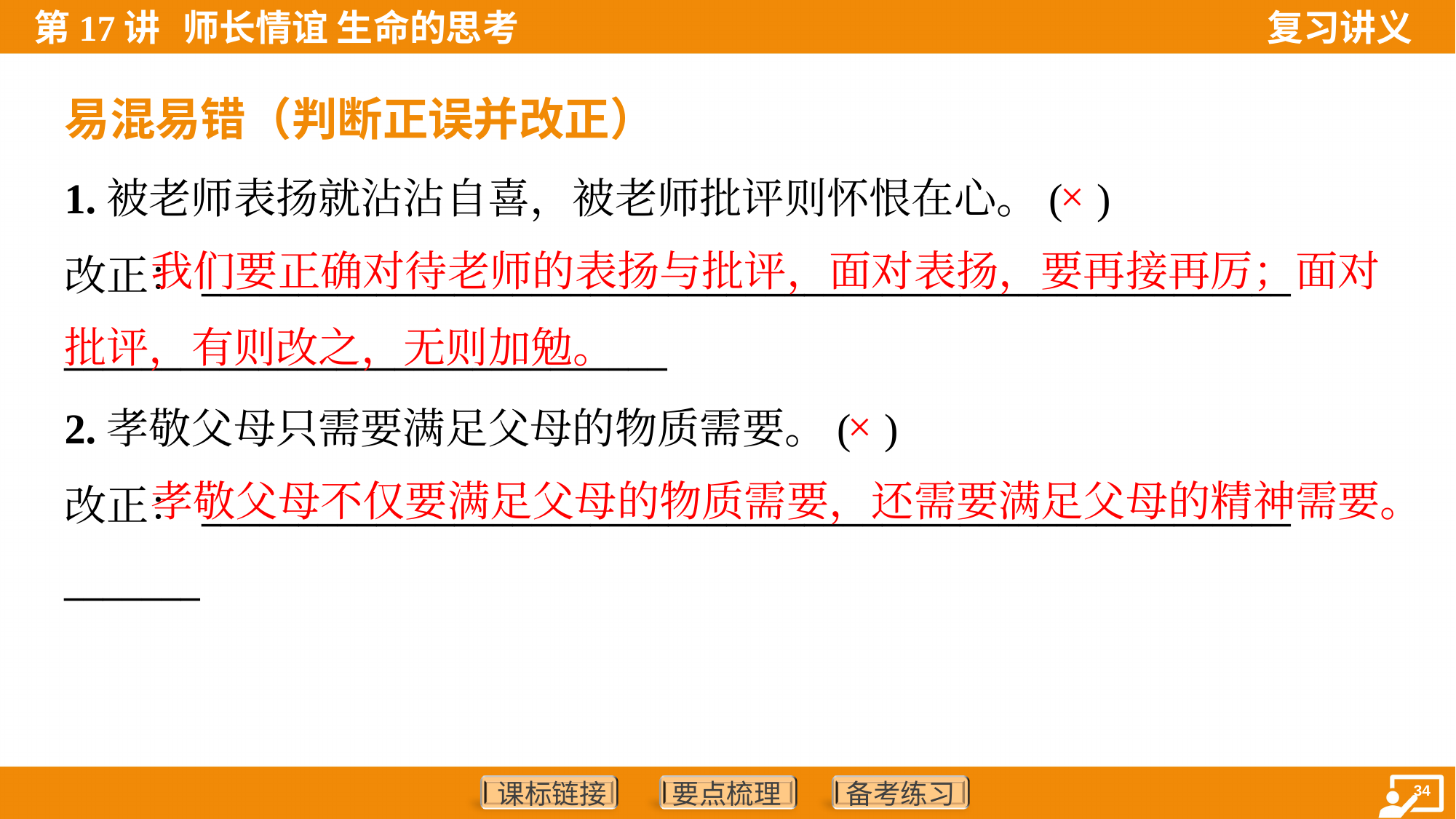

易混易错（判断正误并改正）
1.被老师表扬就沾沾自喜，被老师批评则怀恨在心。(   )
改正：________________________________________________________
_______________________________
×
       我们要正确对待老师的表扬与批评，面对表扬，要再接再厉；面对批评，有则改之，无则加勉。
2.孝敬父母只需要满足父母的物质需要。(   )
改正：________________________________________________________
_______
×
       孝敬父母不仅要满足父母的物质需要，还需要满足父母的精神需要。